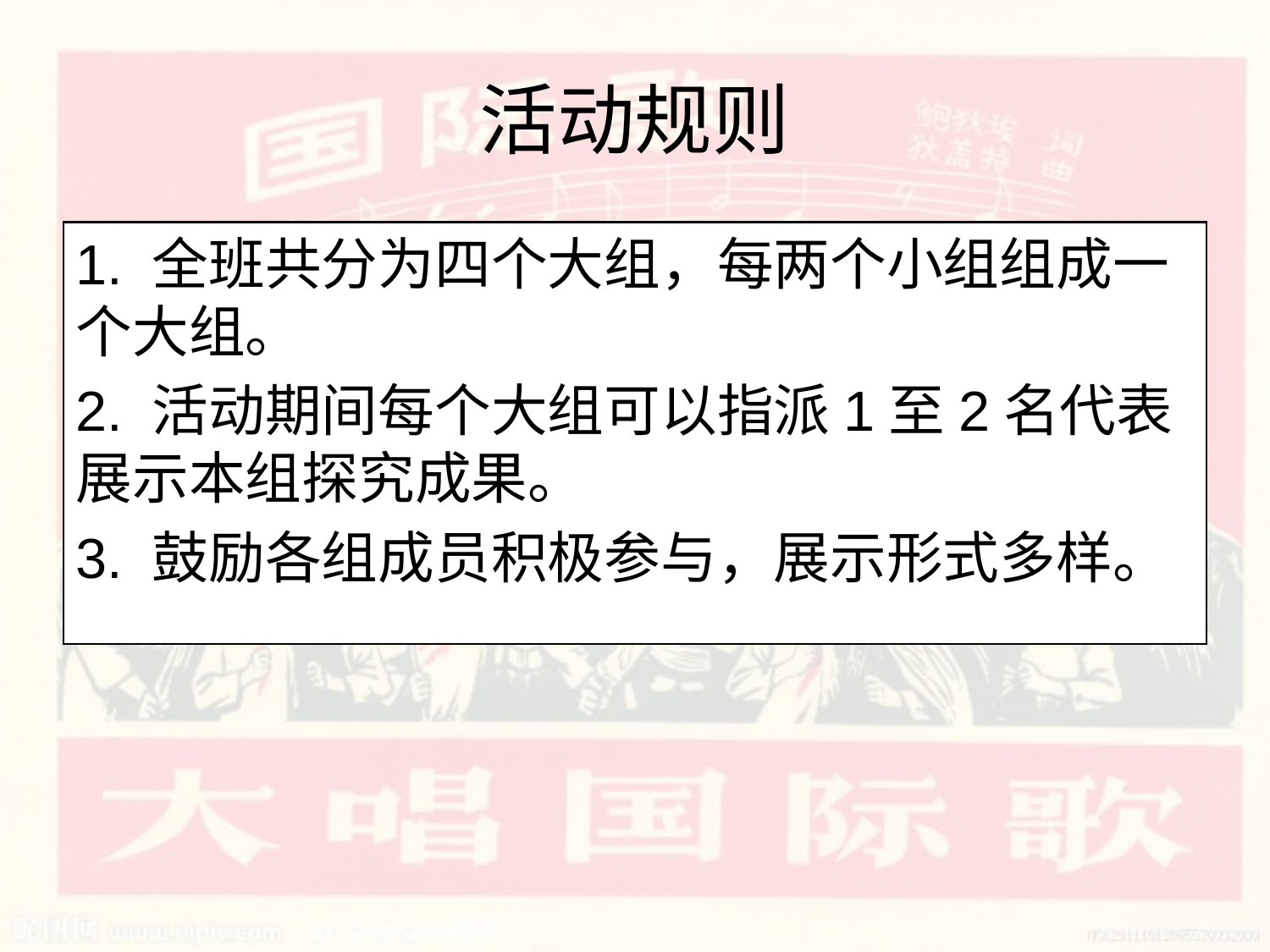

# 活动规则
1. 全班共分为四个大组，每两个小组组成一个大组。
2. 活动期间每个大组可以指派1至2名代表展示本组探究成果。
3. 鼓励各组成员积极参与，展示形式多样。